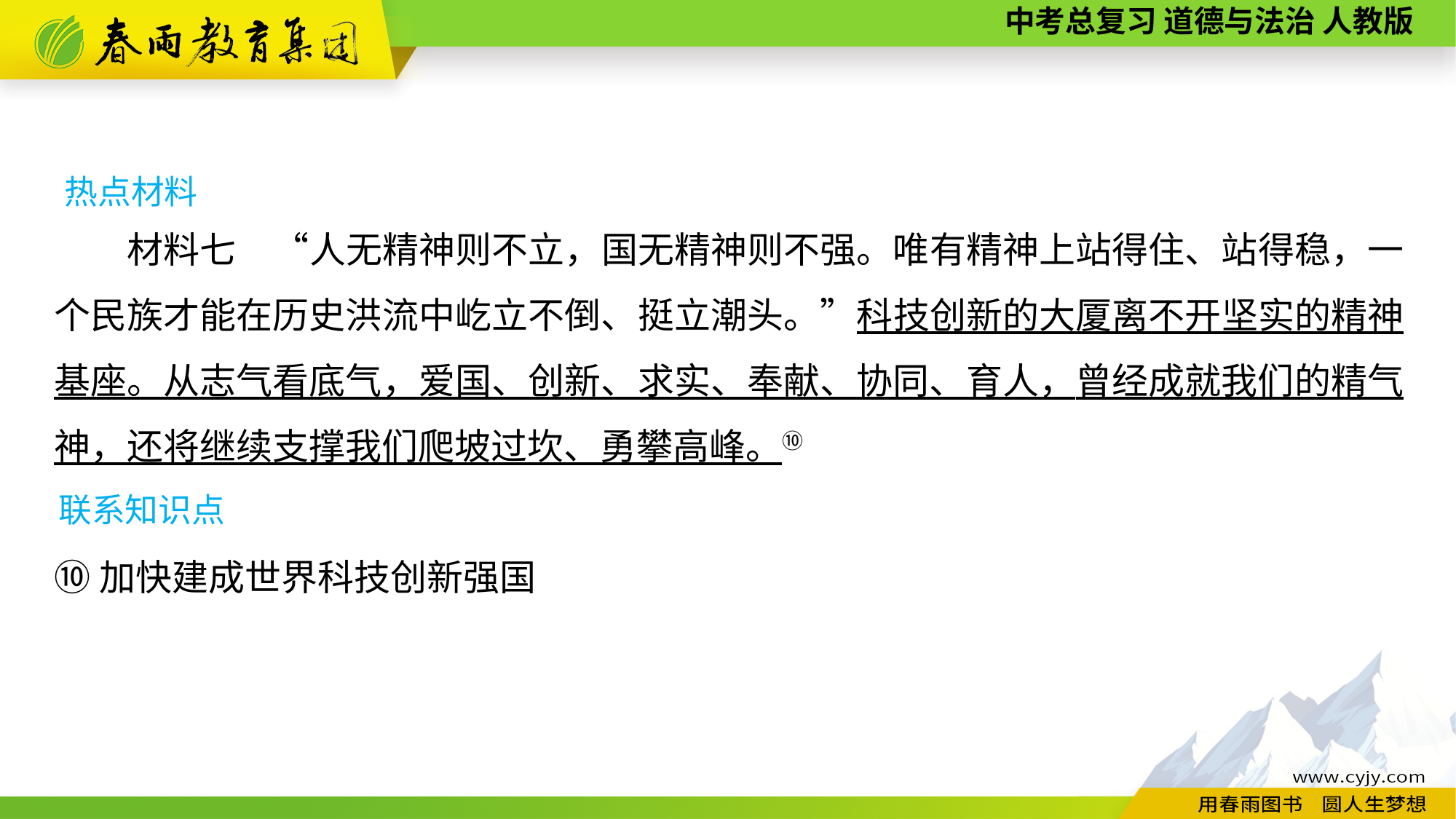

热点材料
　　材料七　“人无精神则不立，国无精神则不强。唯有精神上站得住、站得稳，一个民族才能在历史洪流中屹立不倒、挺立潮头。”科技创新的大厦离不开坚实的精神基座。从志气看底气，爱国、创新、求实、奉献、协同、育人，曾经成就我们的精气神，还将继续支撑我们爬坡过坎、勇攀高峰。⑩

⑩加快建成世界科技创新强国
联系知识点